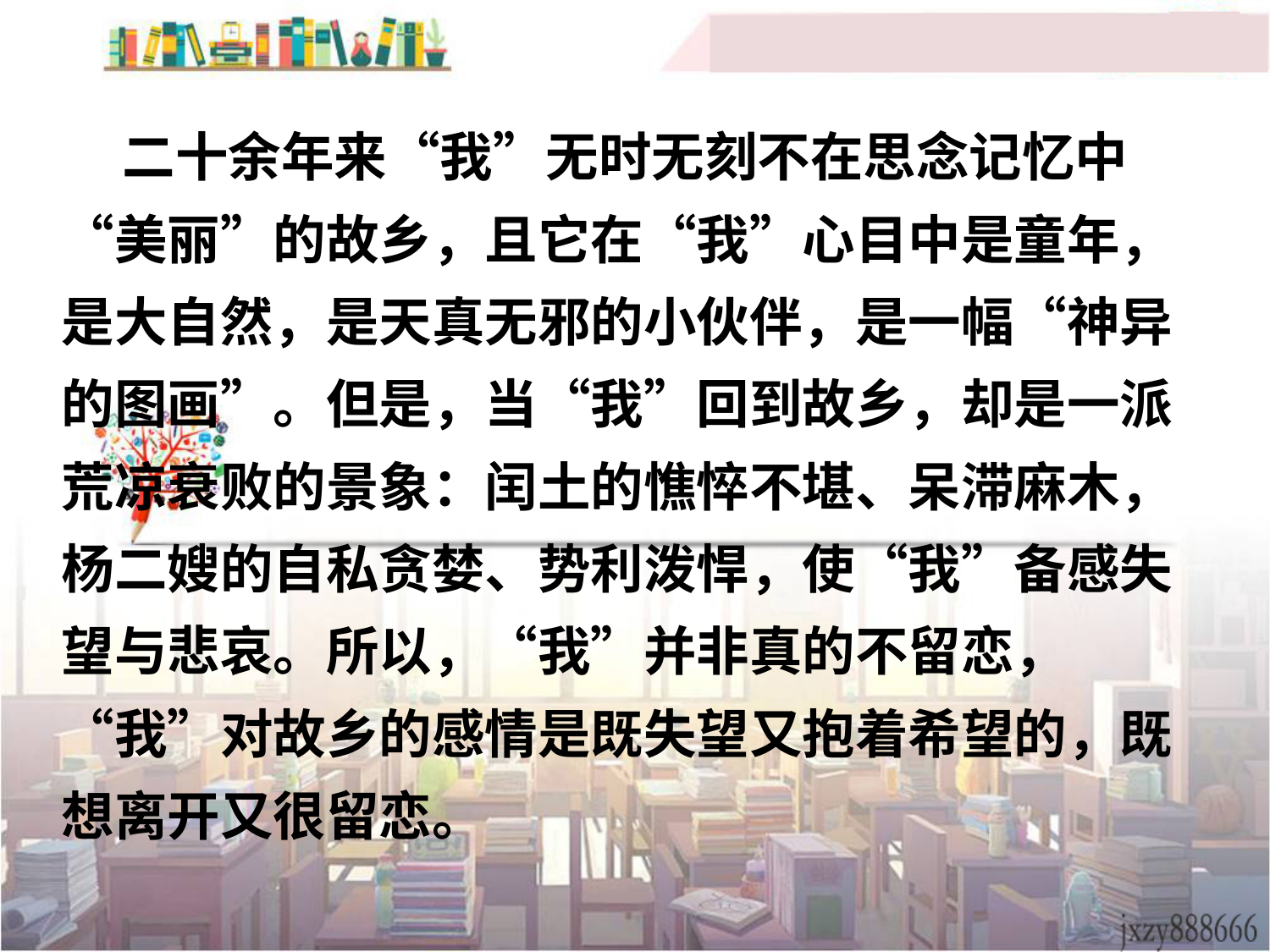

二十余年来“我”无时无刻不在思念记忆中“美丽”的故乡，且它在“我”心目中是童年，是大自然，是天真无邪的小伙伴，是一幅“神异的图画”。但是，当“我”回到故乡，却是一派荒凉衰败的景象：闰土的憔悴不堪、呆滞麻木，杨二嫂的自私贪婪、势利泼悍，使“我”备感失望与悲哀。所以，“我”并非真的不留恋，“我”对故乡的感情是既失望又抱着希望的，既想离开又很留恋。